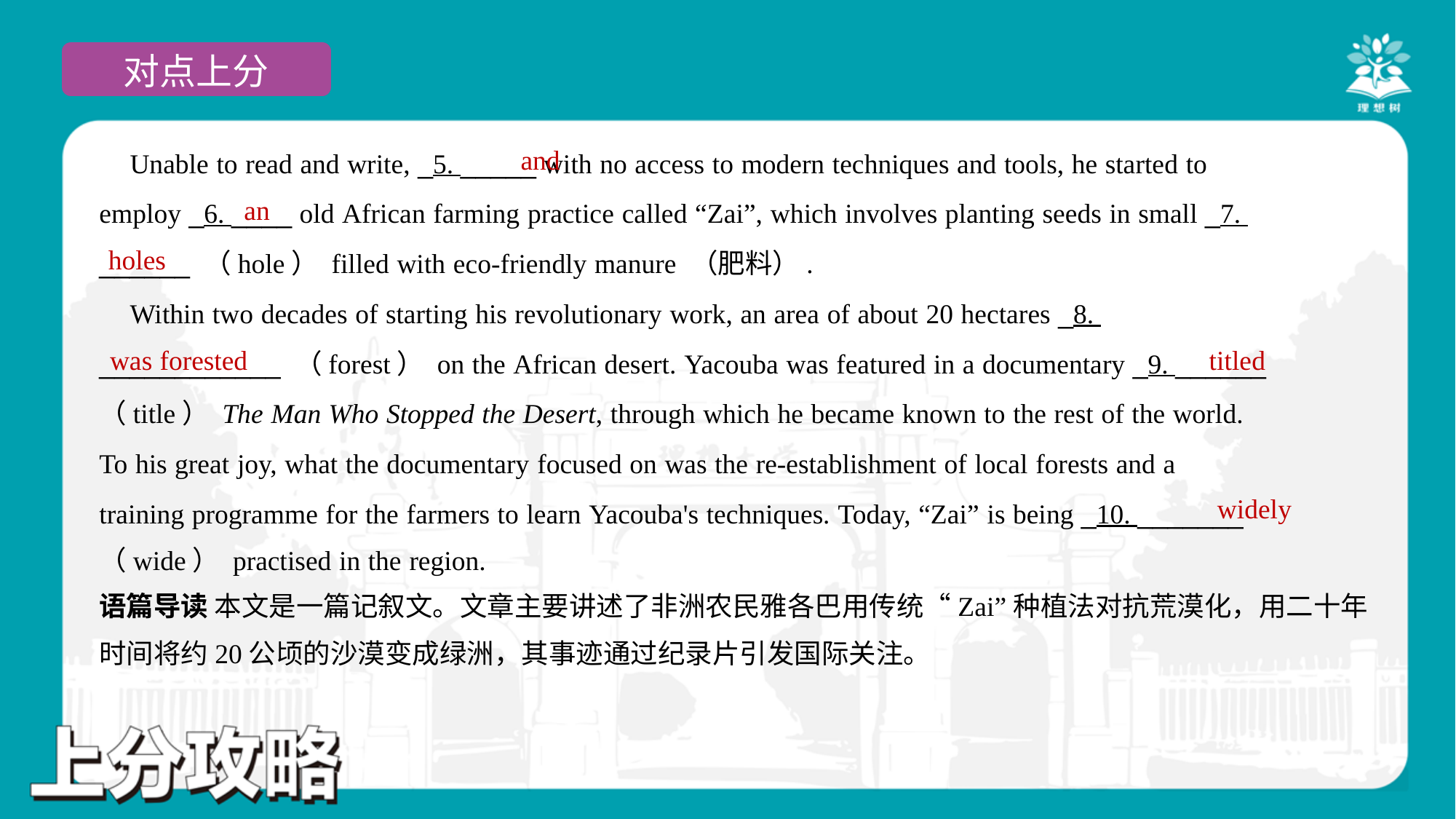

and
    Unable to read and write, _5. _____ with no access to modern techniques and tools, he started to
employ _6. ____ old African farming practice called “Zai”, which involves planting seeds in small _7.
______ （hole） filled with eco-friendly manure （肥料）.
    Within two decades of starting his revolutionary work, an area of about 20 hectares _8.
____________ （forest） on the African desert. Yacouba was featured in a documentary _9. ______
（title） The Man Who Stopped the Desert, through which he became known to the rest of the world.
To his great joy, what the documentary focused on was the re-establishment of local forests and a
training programme for the farmers to learn Yacouba's techniques. Today, “Zai” is being _10. _______
（wide） practised in the region.#1.1.4
an
holes
was forested
titled
widely
语篇导读 本文是一篇记叙文。文章主要讲述了非洲农民雅各巴用传统“Zai”种植法对抗荒漠化，用二十年
时间将约20公顷的沙漠变成绿洲，其事迹通过纪录片引发国际关注。